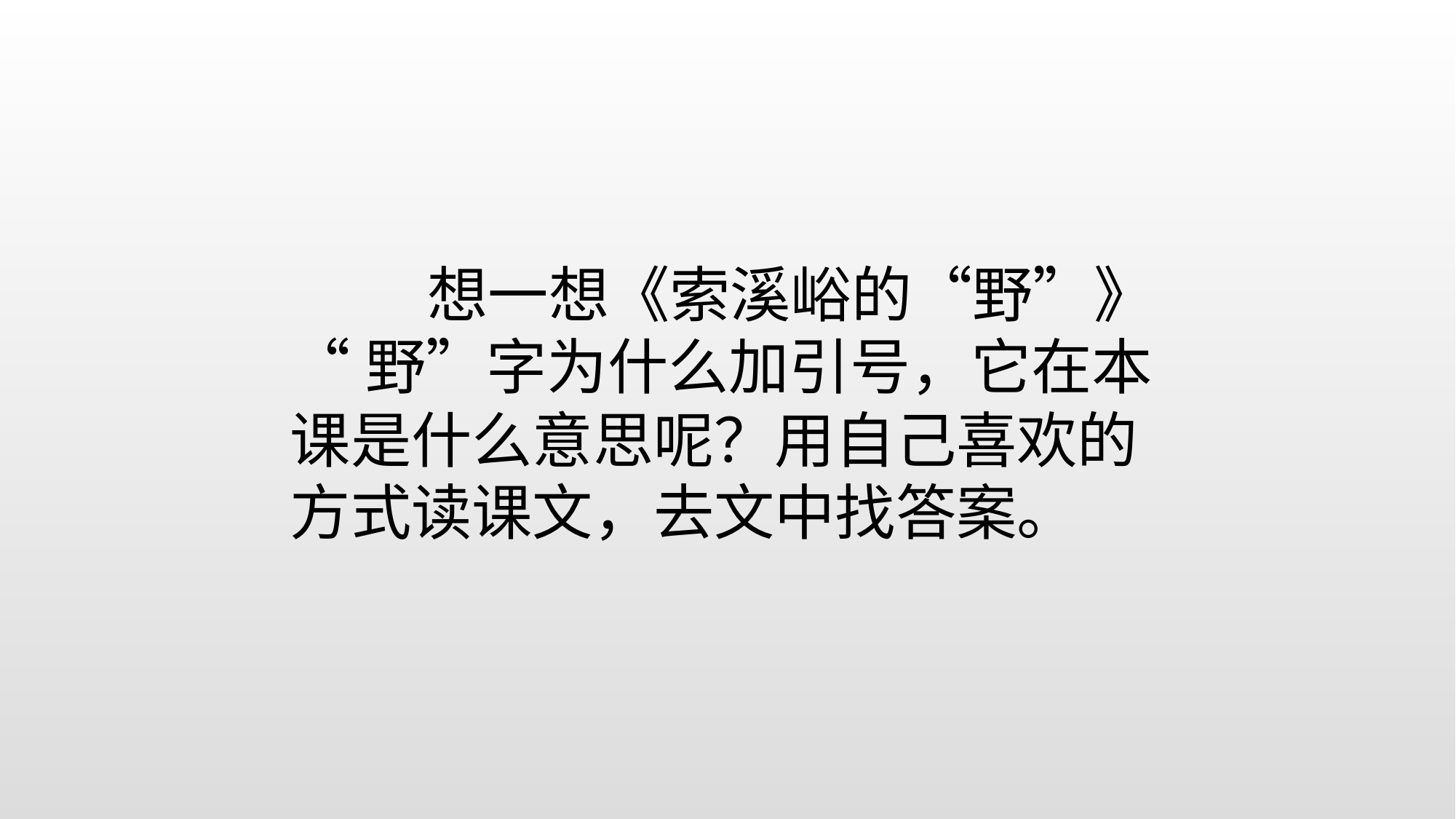

想一想《索溪峪的“野”》
“野”字为什么加引号，它在本
课是什么意思呢？用自己喜欢的
方式读课文，去文中找答案。